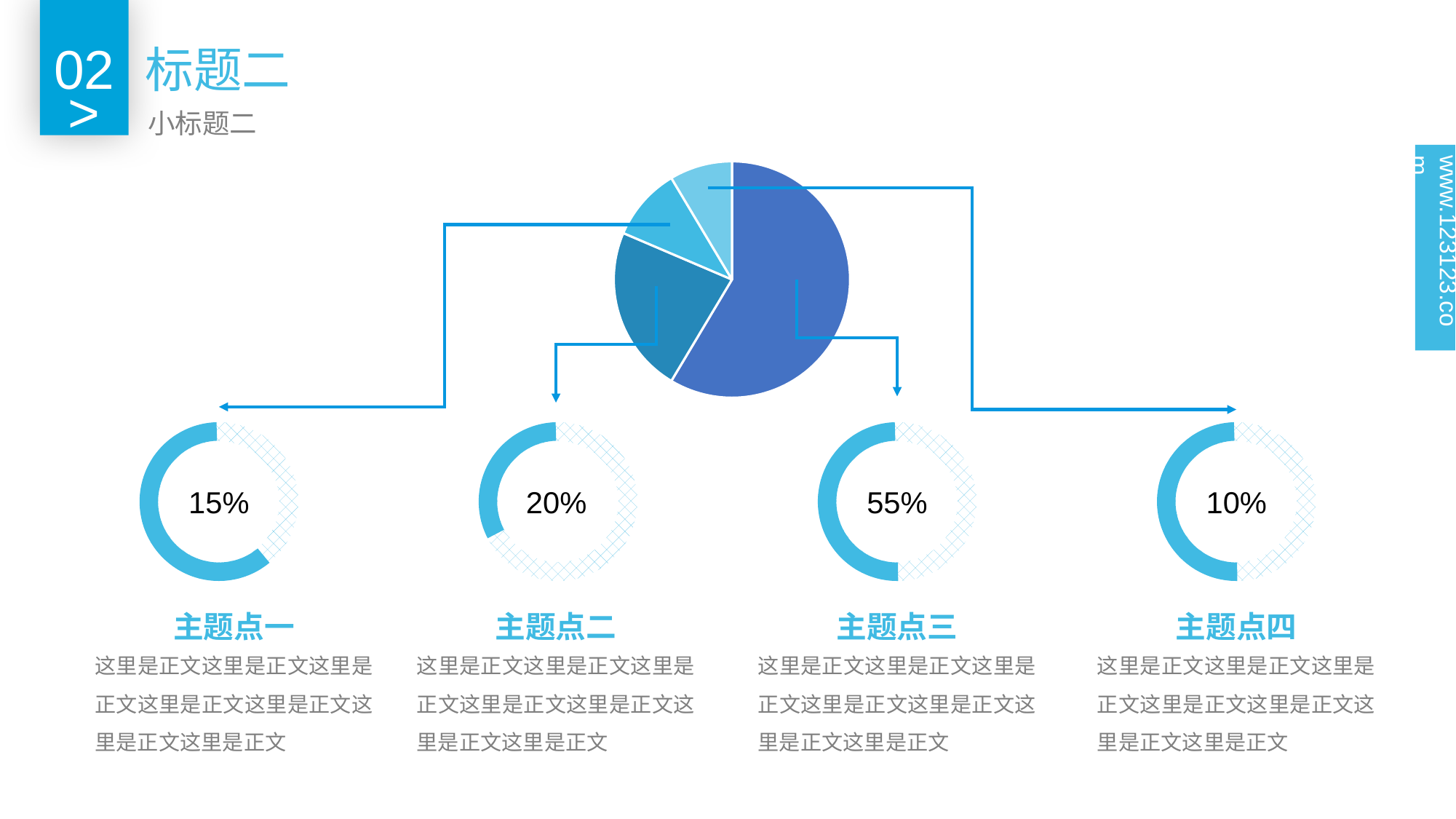

02
标题二
>
小标题二
www.123123.com

### Chart

| Category | 销售额 |
|---|---|
| 第一季度 | 8.2 |
| 第二季度 | 3.2 |
| 第三季度 | 1.4 |
| 第四季度 | 1.2 |

15%
20%
55%
10%
主题点一
这里是正文这里是正文这里是正文这里是正文这里是正文这里是正文这里是正文
主题点二
这里是正文这里是正文这里是正文这里是正文这里是正文这里是正文这里是正文
主题点三
这里是正文这里是正文这里是正文这里是正文这里是正文这里是正文这里是正文
主题点四
这里是正文这里是正文这里是正文这里是正文这里是正文这里是正文这里是正文